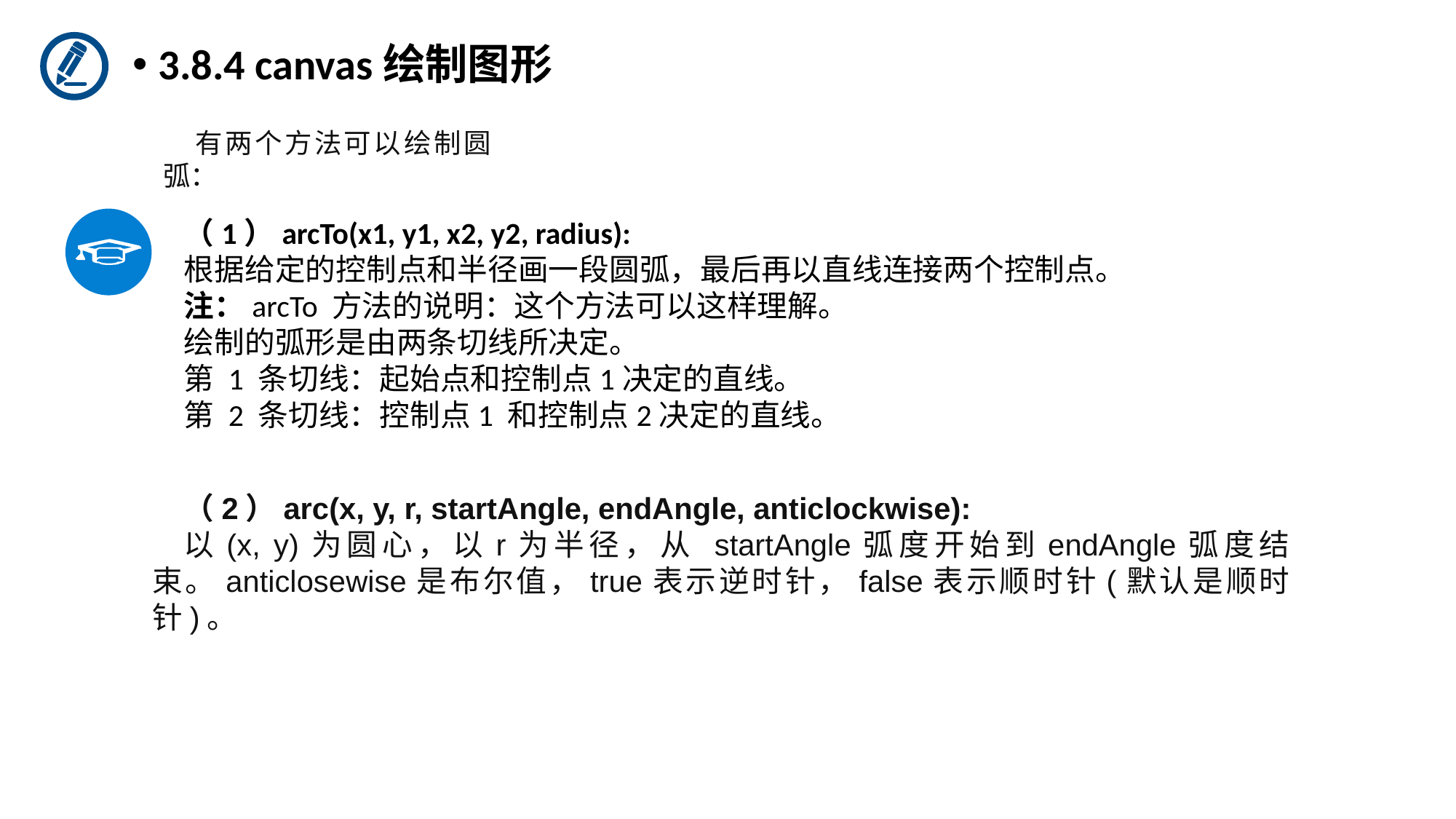

3.8.4 canvas绘制图形
有两个方法可以绘制圆弧：

（1）arcTo(x1, y1, x2, y2, radius):
根据给定的控制点和半径画一段圆弧，最后再以直线连接两个控制点。
注：arcTo 方法的说明：这个方法可以这样理解。
绘制的弧形是由两条切线所决定。
第 1 条切线：起始点和控制点1决定的直线。
第 2 条切线：控制点1 和控制点2决定的直线。
（2）arc(x, y, r, startAngle, endAngle, anticlockwise):
以(x, y)为圆心，以r为半径，从 startAngle弧度开始到endAngle弧度结束。anticlosewise是布尔值，true表示逆时针，false表示顺时针(默认是顺时针)。